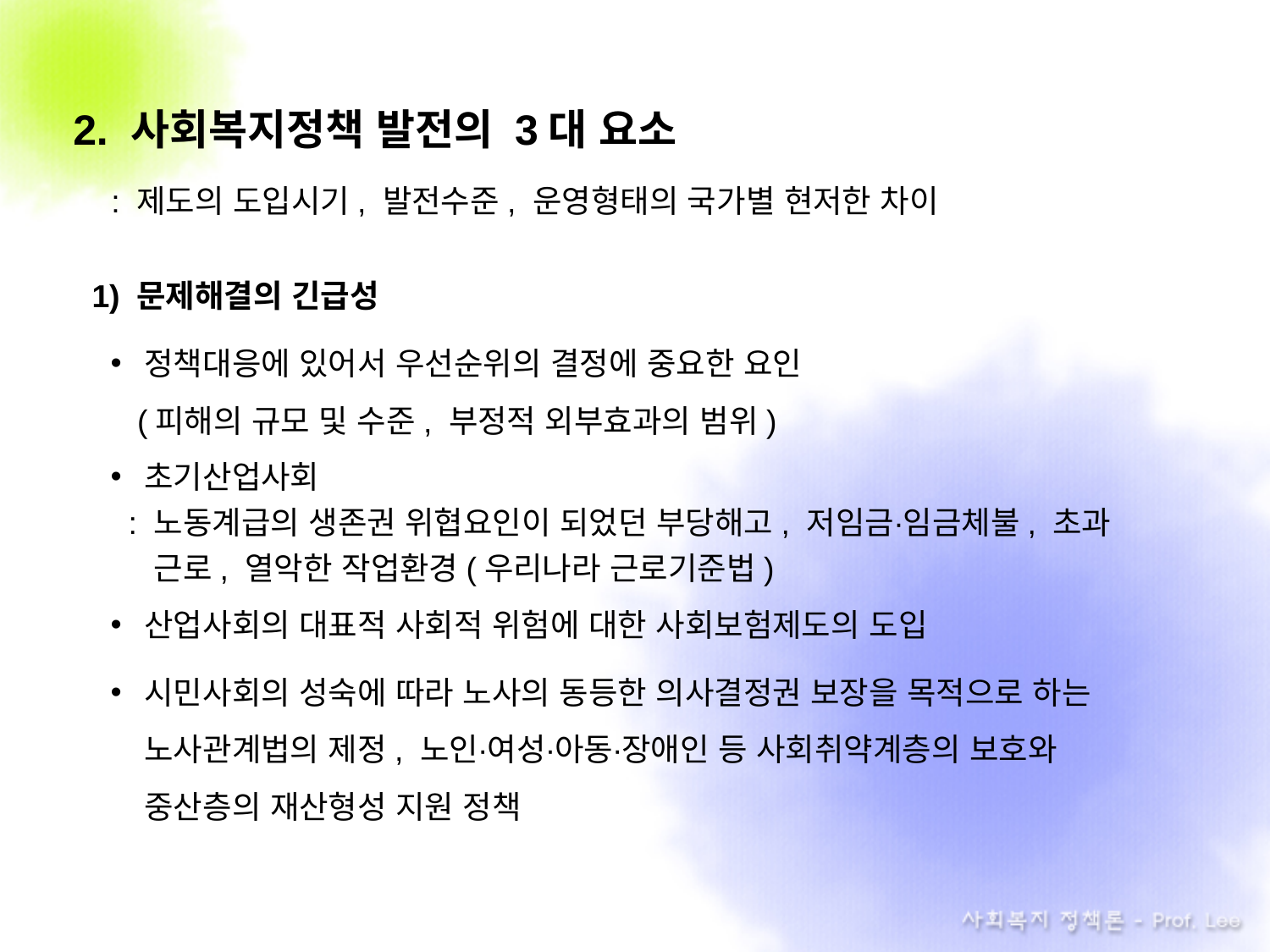

2. 사회복지정책 발전의 3대 요소

      : 제도의 도입시기, 발전수준, 운영형태의 국가별 현저한 차이

1) 문제해결의 긴급성
정책대응에 있어서 우선순위의 결정에 중요한 요인
   (피해의 규모 및 수준, 부정적 외부효과의 범위)
초기산업사회
  : 노동계급의 생존권 위협요인이 되었던 부당해고, 저임금∙임금체불, 초과
  ..근로, 열악한 작업환경(우리나라 근로기준법)
산업사회의 대표적 사회적 위험에 대한 사회보험제도의 도입
시민사회의 성숙에 따라 노사의 동등한 의사결정권 보장을 목적으로 하는 노사관계법의 제정, 노인∙여성∙아동∙장애인 등 사회취약계층의 보호와     중산층의 재산형성 지원 정책